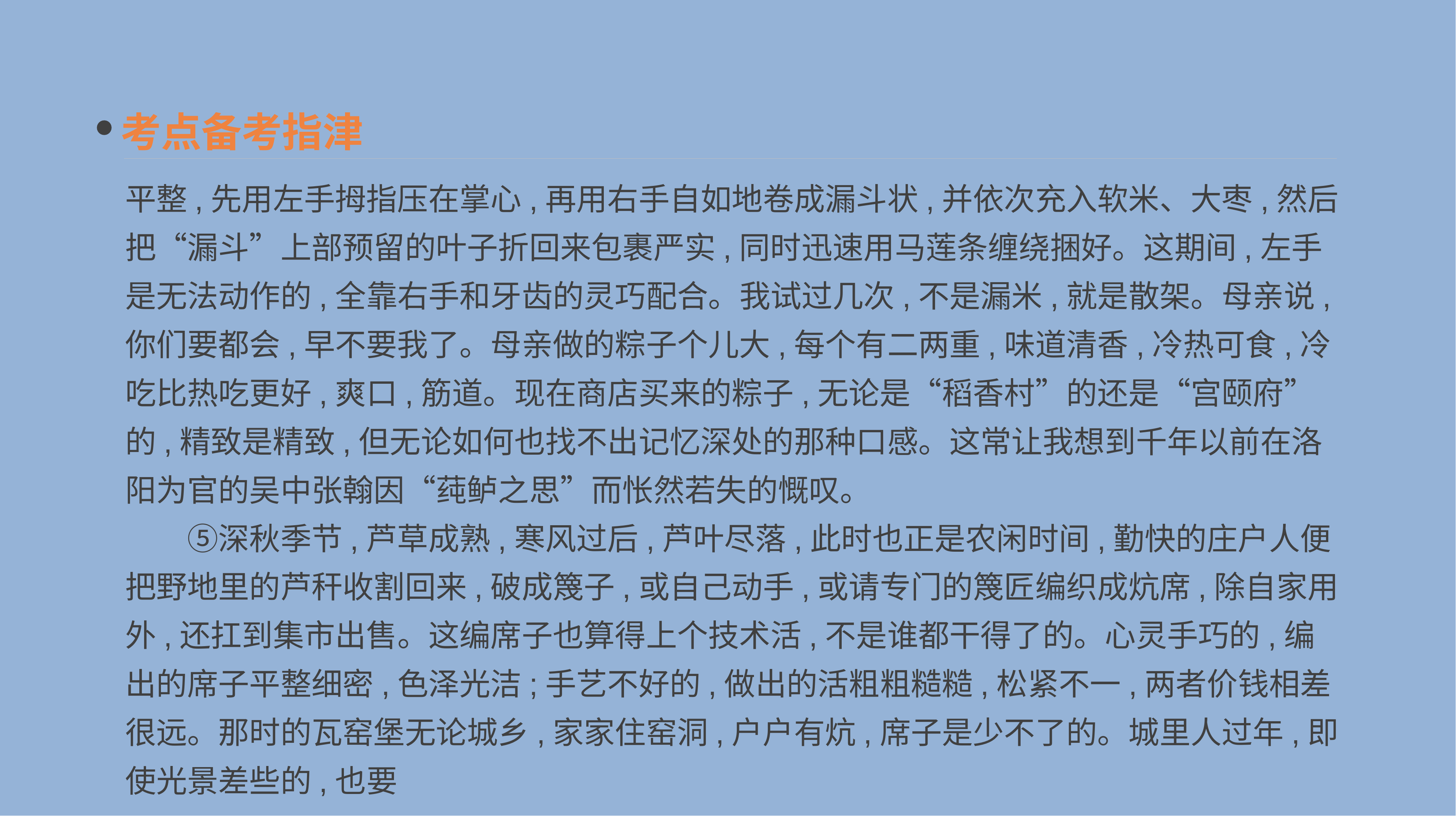

考点备考指津

平整,先用左手拇指压在掌心,再用右手自如地卷成漏斗状,并依次充入软米、大枣,然后把“漏斗”上部预留的叶子折回来包裹严实,同时迅速用马莲条缠绕捆好。这期间,左手是无法动作的,全靠右手和牙齿的灵巧配合。我试过几次,不是漏米,就是散架。母亲说,你们要都会,早不要我了。母亲做的粽子个儿大,每个有二两重,味道清香,冷热可食,冷吃比热吃更好,爽口,筋道。现在商店买来的粽子,无论是“稻香村”的还是“宫颐府”的,精致是精致,但无论如何也找不出记忆深处的那种口感。这常让我想到千年以前在洛阳为官的吴中张翰因“莼鲈之思”而怅然若失的慨叹。
　　⑤深秋季节,芦草成熟,寒风过后,芦叶尽落,此时也正是农闲时间,勤快的庄户人便把野地里的芦秆收割回来,破成篾子,或自己动手,或请专门的篾匠编织成炕席,除自家用外,还扛到集市出售。这编席子也算得上个技术活,不是谁都干得了的。心灵手巧的,编出的席子平整细密,色泽光洁;手艺不好的,做出的活粗粗糙糙,松紧不一,两者价钱相差很远。那时的瓦窑堡无论城乡,家家住窑洞,户户有炕,席子是少不了的。城里人过年,即使光景差些的,也要